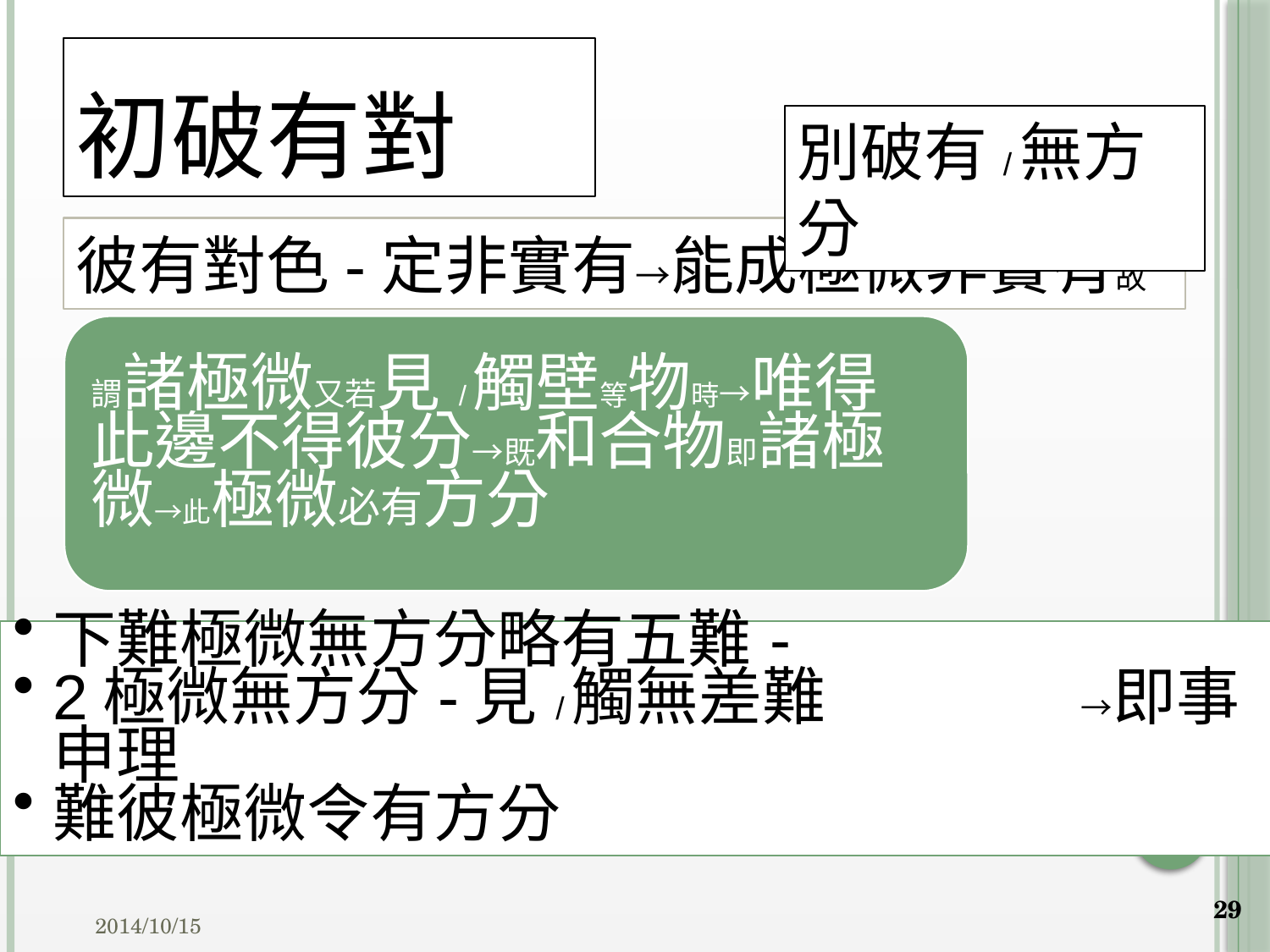

# 初破有對
別破有/無方分
彼有對色-定非實有→能成極微非實有故
下難極微無方分略有五難-
難彼極微令有方分
29
2014/10/15